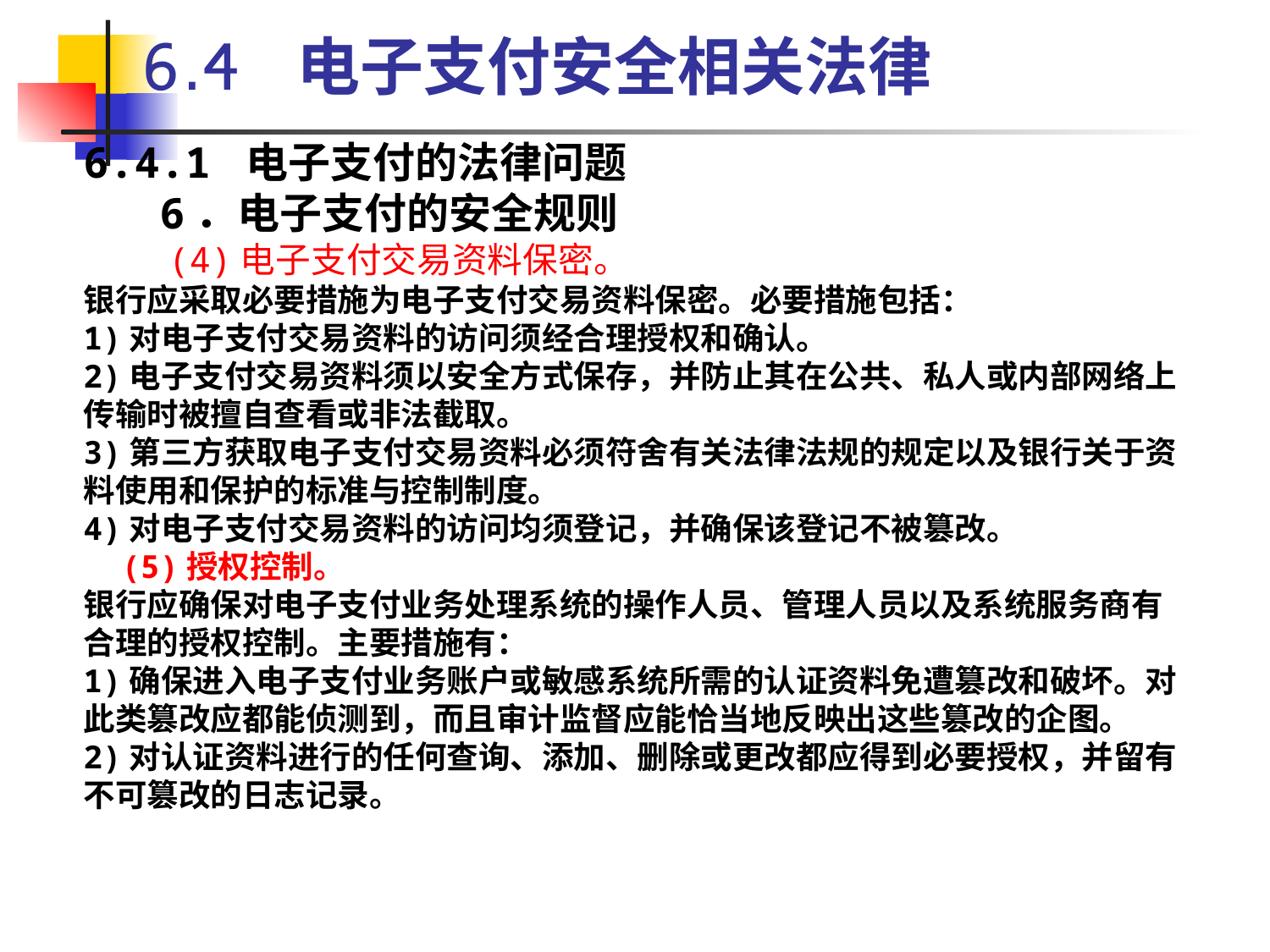

6.4  电子支付安全相关法律
6.4.1 电子支付的法律问题
   6．电子支付的安全规则
    (4)电子支付交易资料保密。
银行应采取必要措施为电子支付交易资料保密。必要措施包括：
1)对电子支付交易资料的访问须经合理授权和确认。
2)电子支付交易资料须以安全方式保存，并防止其在公共、私人或内部网络上传输时被擅自查看或非法截取。
3)第三方获取电子支付交易资料必须符舍有关法律法规的规定以及银行关于资料使用和保护的标准与控制制度。
4)对电子支付交易资料的访问均须登记，并确保该登记不被篡改。
  (5)授权控制。
银行应确保对电子支付业务处理系统的操作人员、管理人员以及系统服务商有合理的授权控制。主要措施有：
1)确保进入电子支付业务账户或敏感系统所需的认证资料免遭篡改和破坏。对此类篡改应都能侦测到，而且审计监督应能恰当地反映出这些篡改的企图。
2)对认证资料进行的任何查询、添加、删除或更改都应得到必要授权，并留有不可篡改的日志记录。